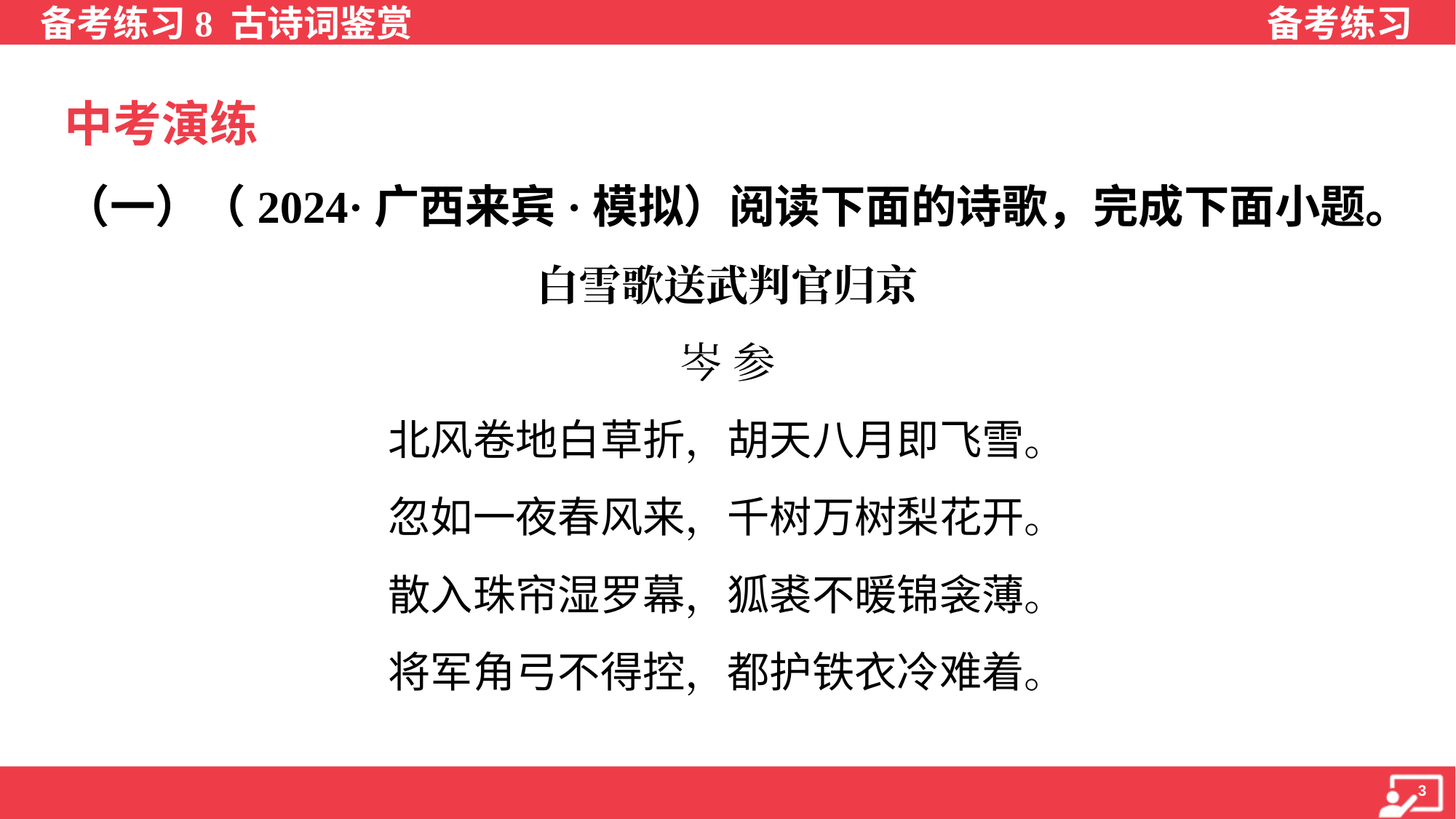

中考演练
（一）（2024·广西来宾·模拟）阅读下面的诗歌，完成下面小题。
白雪歌送武判官归京
岑 参
北风卷地白草折，胡天八月即飞雪。
忽如一夜春风来，千树万树梨花开。
散入珠帘湿罗幕，狐裘不暖锦衾薄。
将军角弓不得控，都护铁衣冷难着。